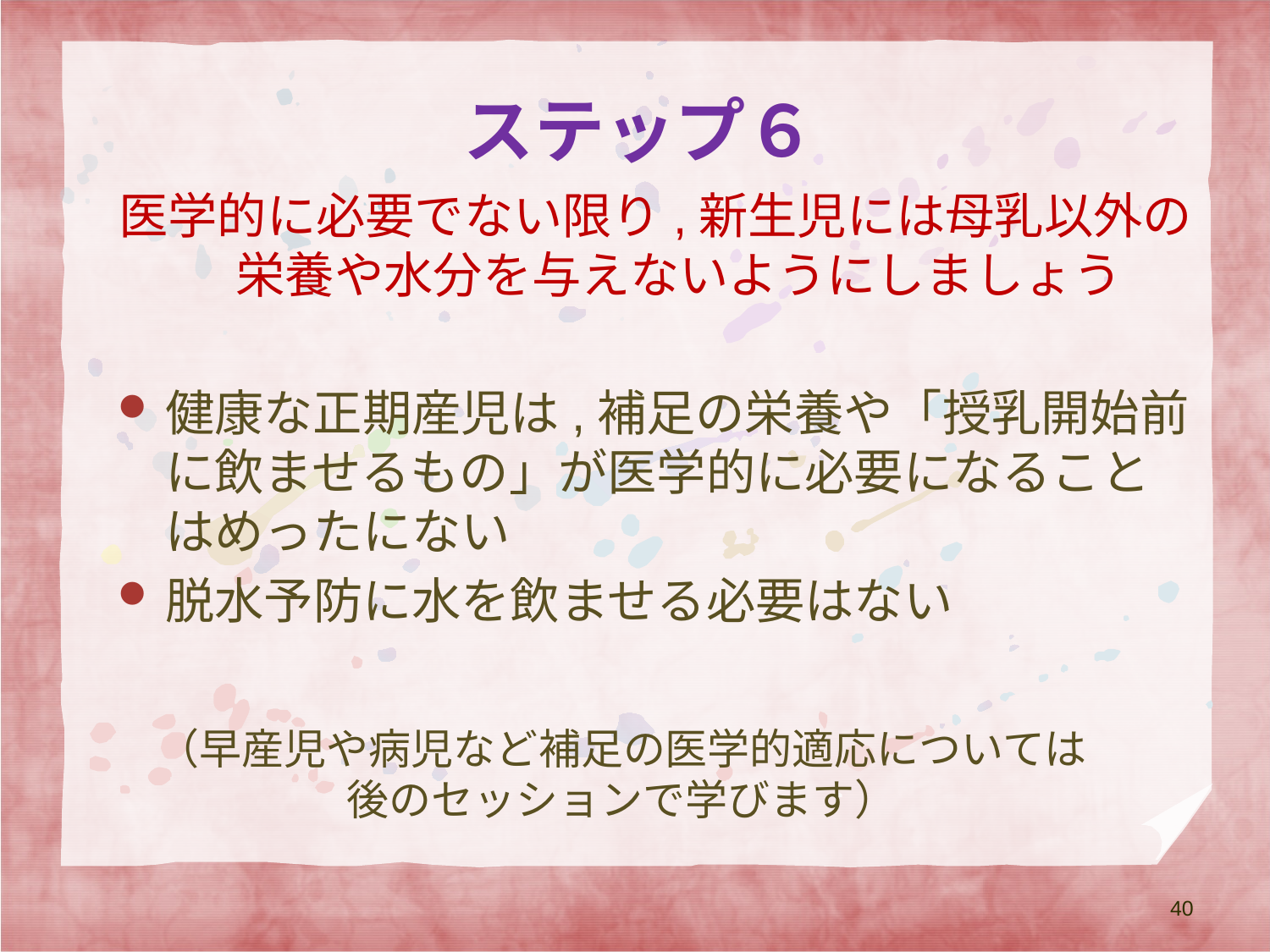

# ステップ６
医学的に必要でない限り,新生児には母乳以外の栄養や水分を与えないようにしましょう

健康な正期産児は,補足の栄養や「授乳開始前に飲ませるもの」が医学的に必要になることはめったにない
脱水予防に水を飲ませる必要はない

（早産児や病児など補足の医学的適応については後のセッションで学びます）
40